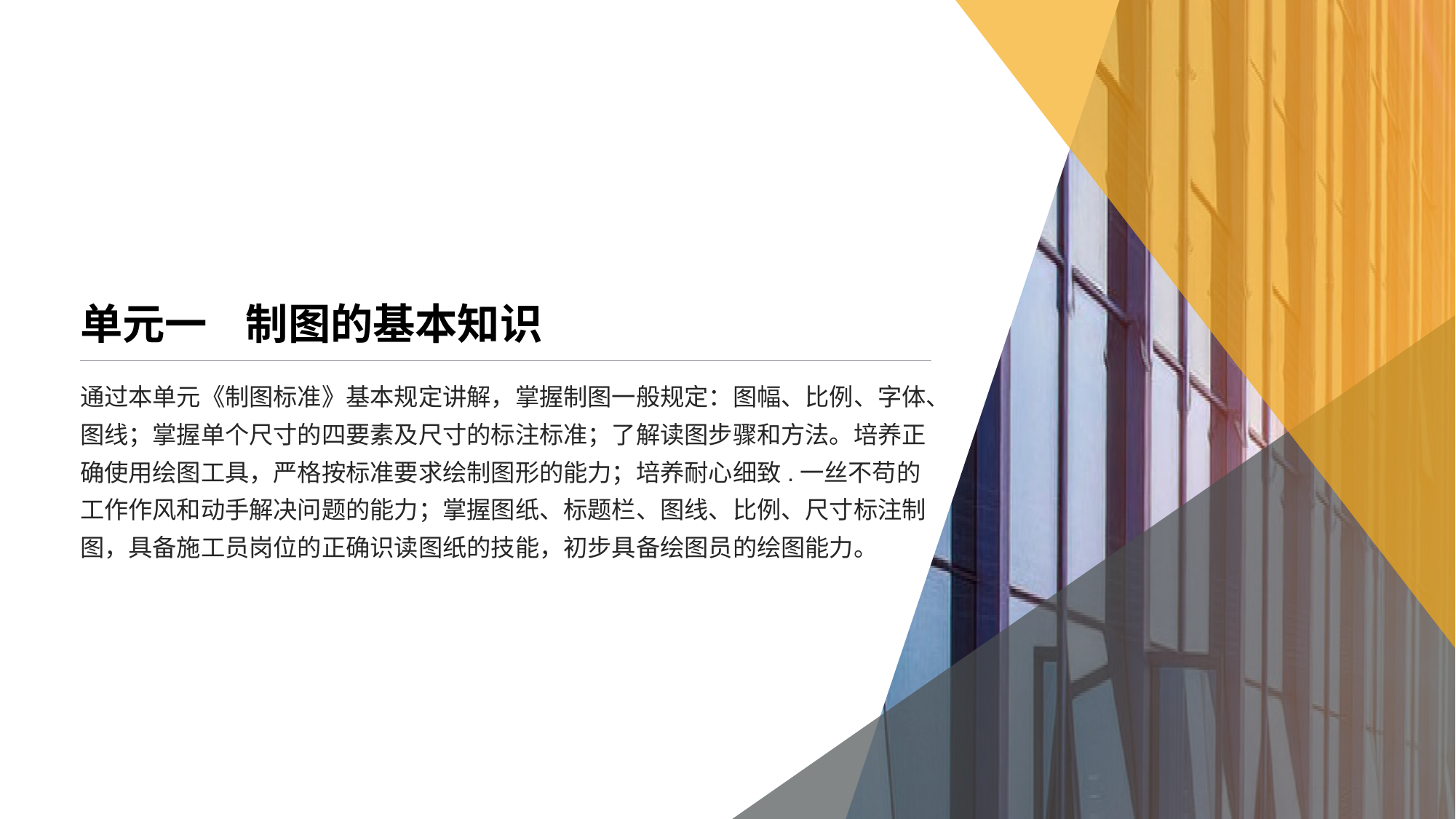

# 单元一    制图的基本知识
通过本单元《制图标准》基本规定讲解，掌握制图一般规定：图幅、比例、字体、图线；掌握单个尺寸的四要素及尺寸的标注标准；了解读图步骤和方法。培养正
确使用绘图工具，严格按标准要求绘制图形的能力；培养耐心细致.一丝不苟的工作作风和动手解决问题的能力；掌握图纸、标题栏、图线、比例、尺寸标注制图，具备施工员岗位的正确识读图纸的技能，初步具备绘图员的绘图能力。